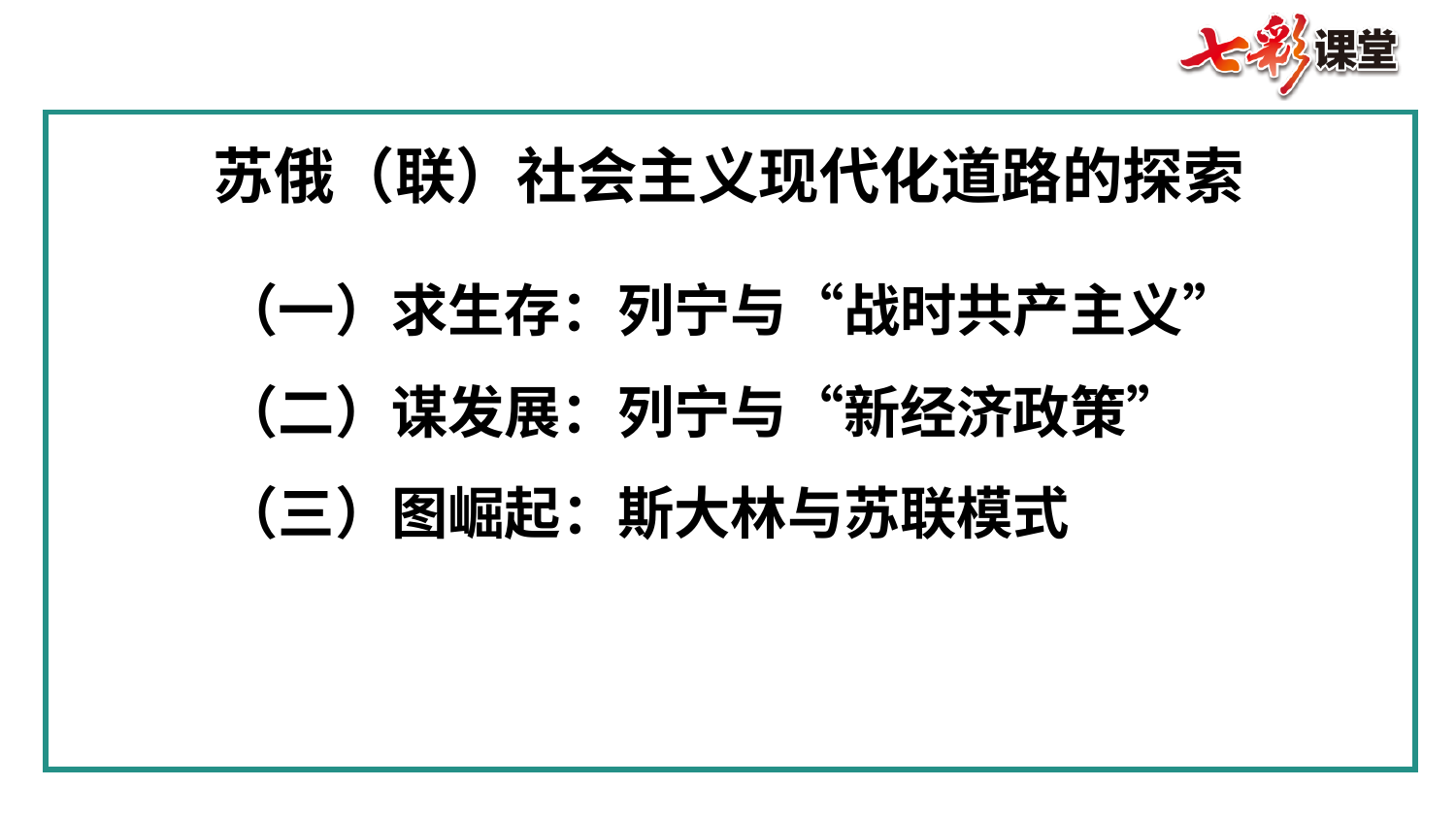

苏俄（联）社会主义现代化道路的探索
（一）求生存：列宁与“战时共产主义”
（二）谋发展：列宁与“新经济政策”
（三）图崛起：斯大林与苏联模式